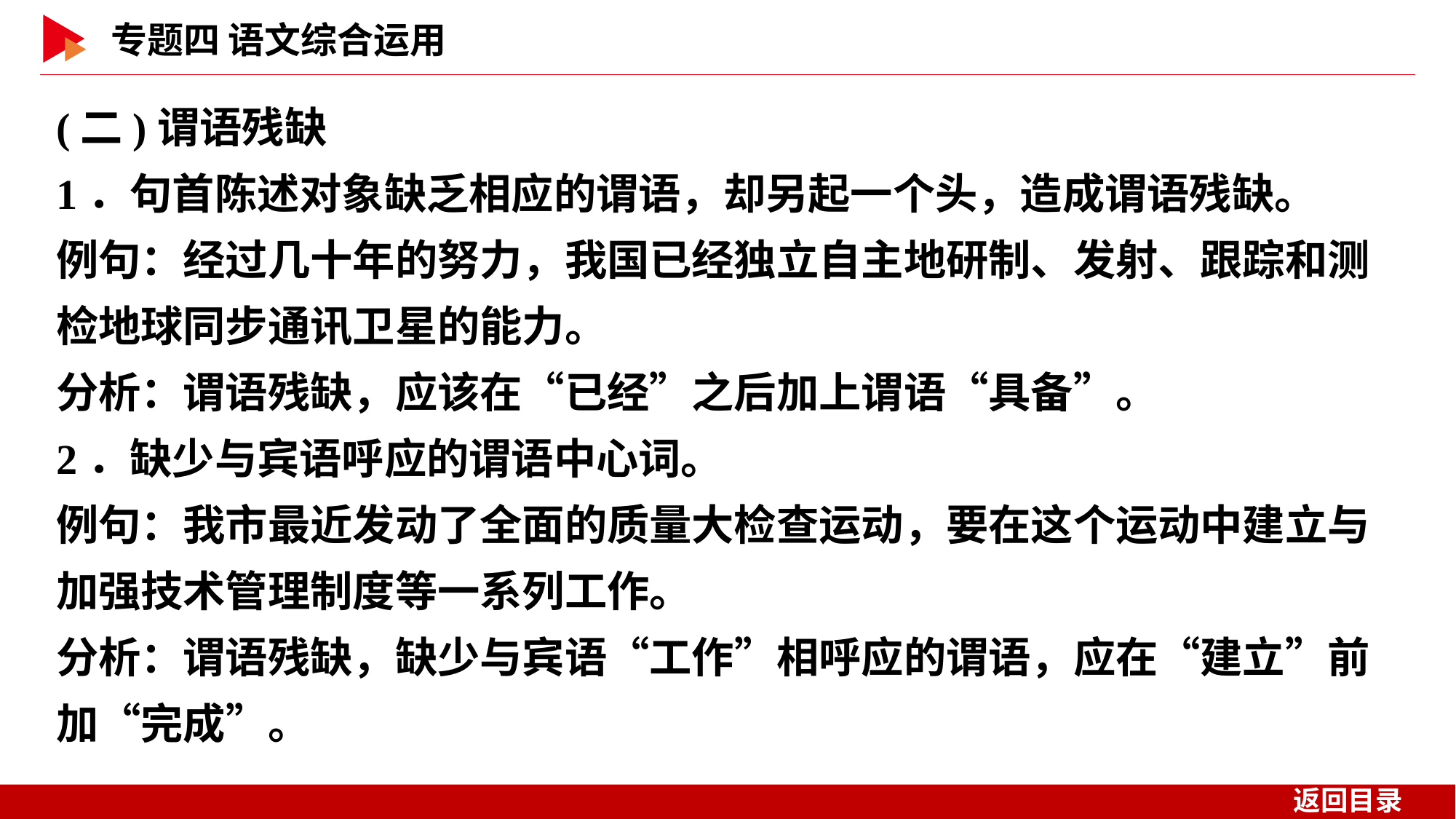

(二)谓语残缺
1．句首陈述对象缺乏相应的谓语，却另起一个头，造成谓语残缺。
例句：经过几十年的努力，我国已经独立自主地研制、发射、跟踪和测检地球同步通讯卫星的能力。
分析：谓语残缺，应该在“已经”之后加上谓语“具备”。
2．缺少与宾语呼应的谓语中心词。
例句：我市最近发动了全面的质量大检查运动，要在这个运动中建立与加强技术管理制度等一系列工作。
分析：谓语残缺，缺少与宾语“工作”相呼应的谓语，应在“建立”前加“完成”。